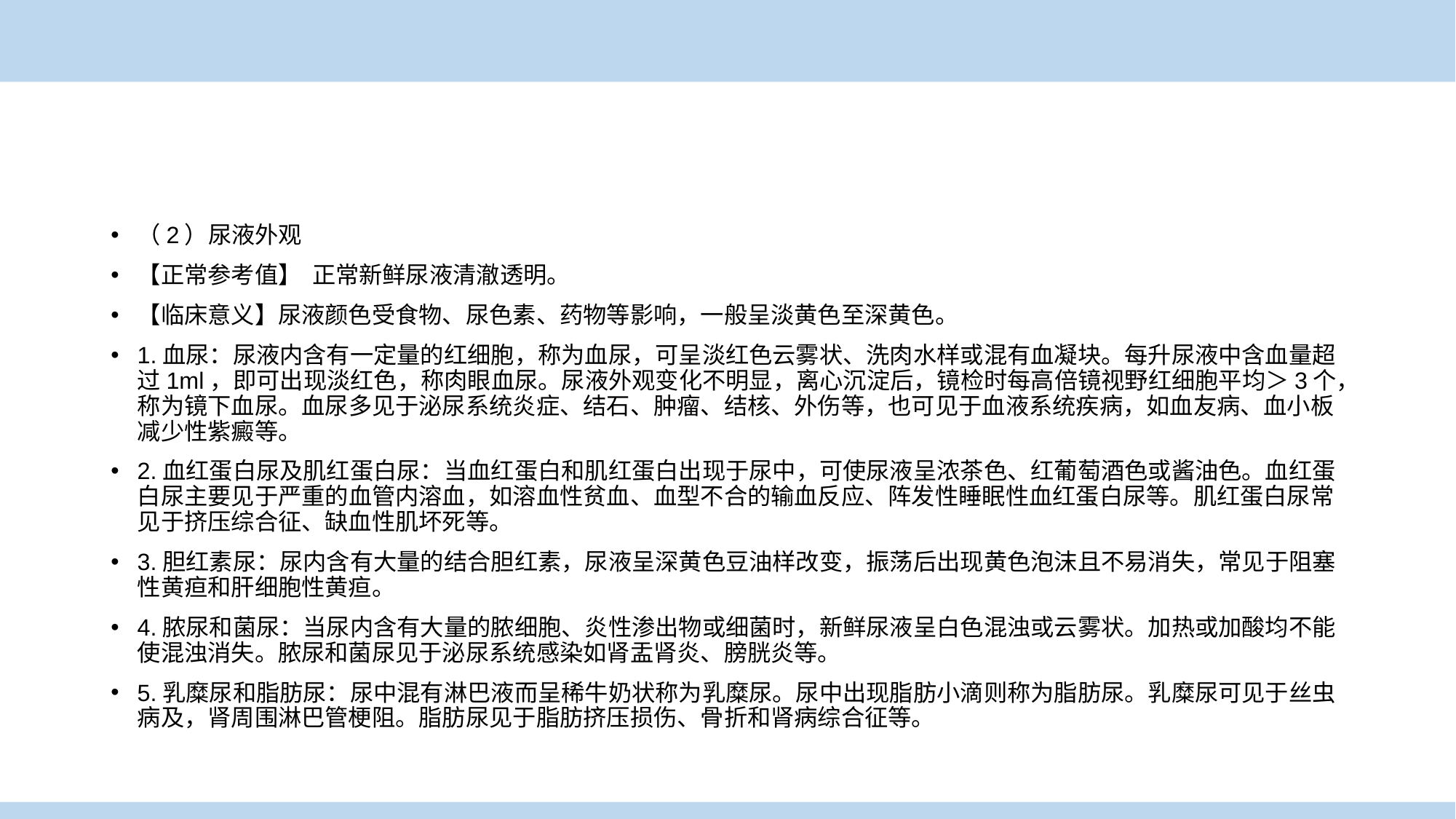

（2）尿液外观
【正常参考值】  正常新鲜尿液清澈透明。
【临床意义】尿液颜色受食物、尿色素、药物等影响，一般呈淡黄色至深黄色。
1.血尿：尿液内含有一定量的红细胞，称为血尿，可呈淡红色云雾状、洗肉水样或混有血凝块。每升尿液中含血量超过1ml，即可出现淡红色，称肉眼血尿。尿液外观变化不明显，离心沉淀后，镜检时每高倍镜视野红细胞平均＞3个，称为镜下血尿。血尿多见于泌尿系统炎症、结石、肿瘤、结核、外伤等，也可见于血液系统疾病，如血友病、血小板减少性紫癜等。
2.血红蛋白尿及肌红蛋白尿：当血红蛋白和肌红蛋白出现于尿中，可使尿液呈浓茶色、红葡萄酒色或酱油色。血红蛋白尿主要见于严重的血管内溶血，如溶血性贫血、血型不合的输血反应、阵发性睡眠性血红蛋白尿等。肌红蛋白尿常见于挤压综合征、缺血性肌坏死等。
3.胆红素尿：尿内含有大量的结合胆红素，尿液呈深黄色豆油样改变，振荡后出现黄色泡沫且不易消失，常见于阻塞性黄疸和肝细胞性黄疸。
4.脓尿和菌尿：当尿内含有大量的脓细胞、炎性渗出物或细菌时，新鲜尿液呈白色混浊或云雾状。加热或加酸均不能使混浊消失。脓尿和菌尿见于泌尿系统感染如肾盂肾炎、膀胱炎等。
5.乳糜尿和脂肪尿：尿中混有淋巴液而呈稀牛奶状称为乳糜尿。尿中出现脂肪小滴则称为脂肪尿。乳糜尿可见于丝虫病及，肾周围淋巴管梗阻。脂肪尿见于脂肪挤压损伤、骨折和肾病综合征等。